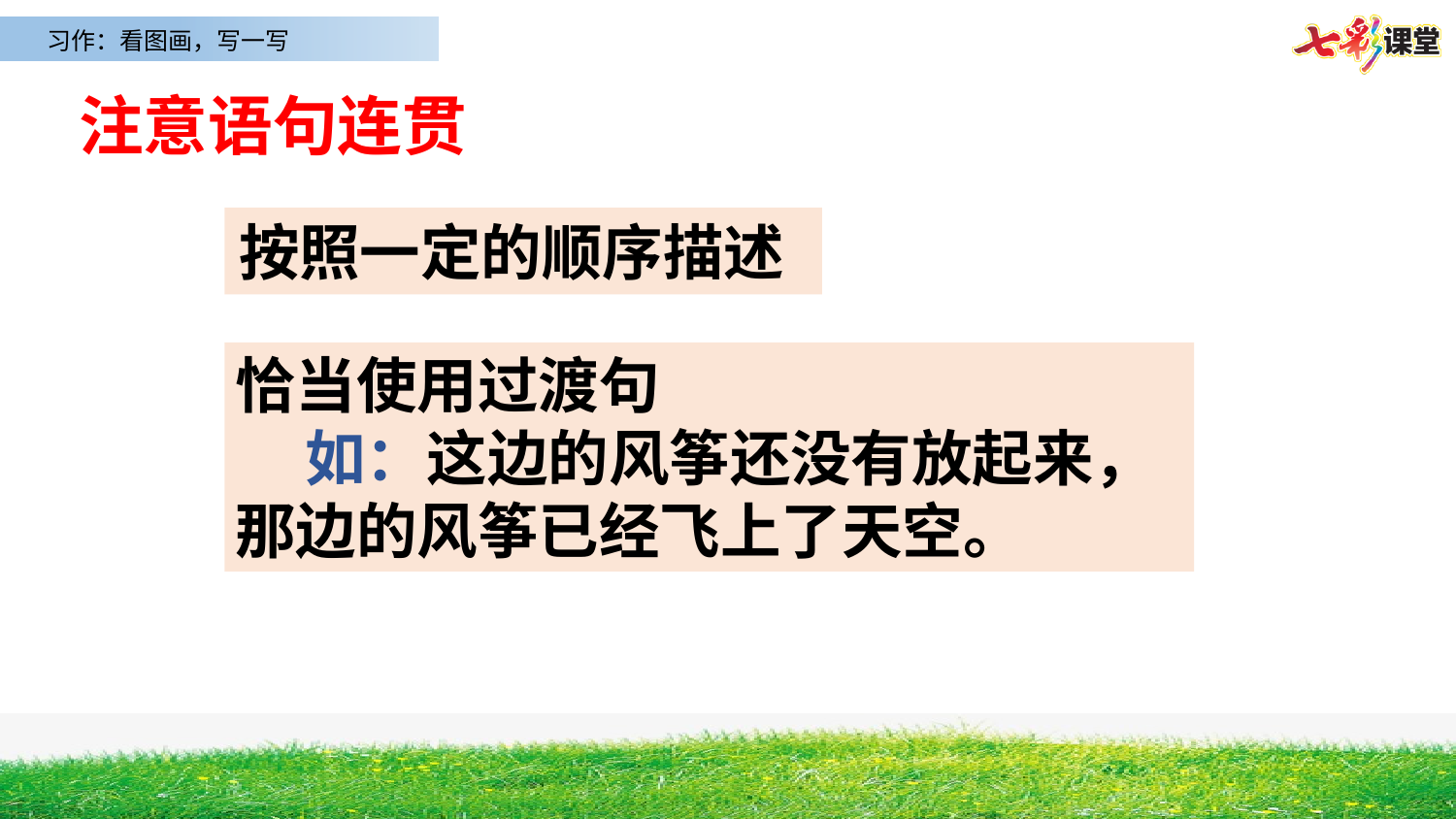

注意语句连贯
按照一定的顺序描述
恰当使用过渡句
    如：这边的风筝还没有放起来，那边的风筝已经飞上了天空。